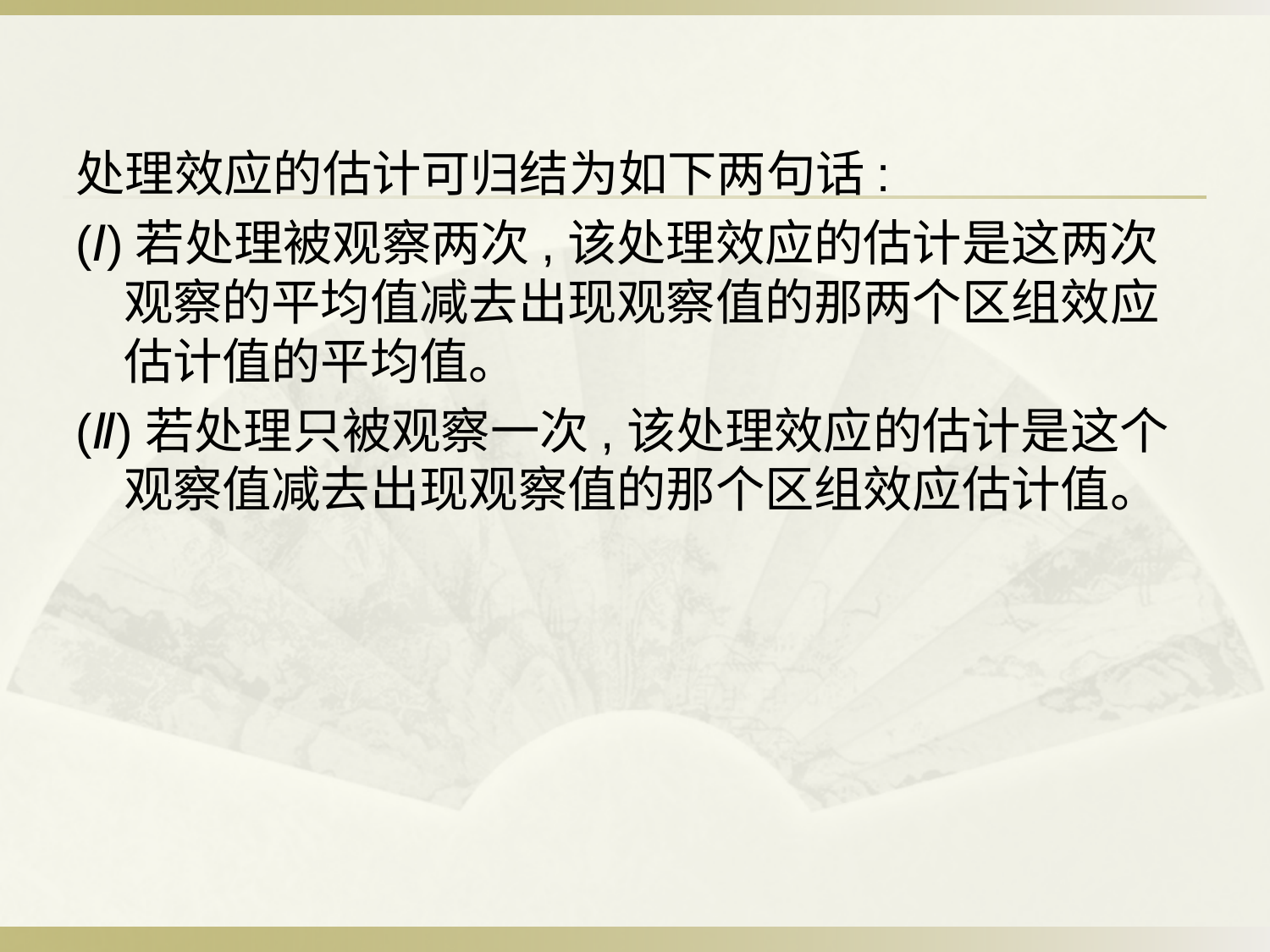

处理效应的估计可归结为如下两句话:
(Ⅰ)若处理被观察两次,该处理效应的估计是这两次观察的平均值减去出现观察值的那两个区组效应估计值的平均值。
(Ⅱ)若处理只被观察一次,该处理效应的估计是这个观察值减去出现观察值的那个区组效应估计值。